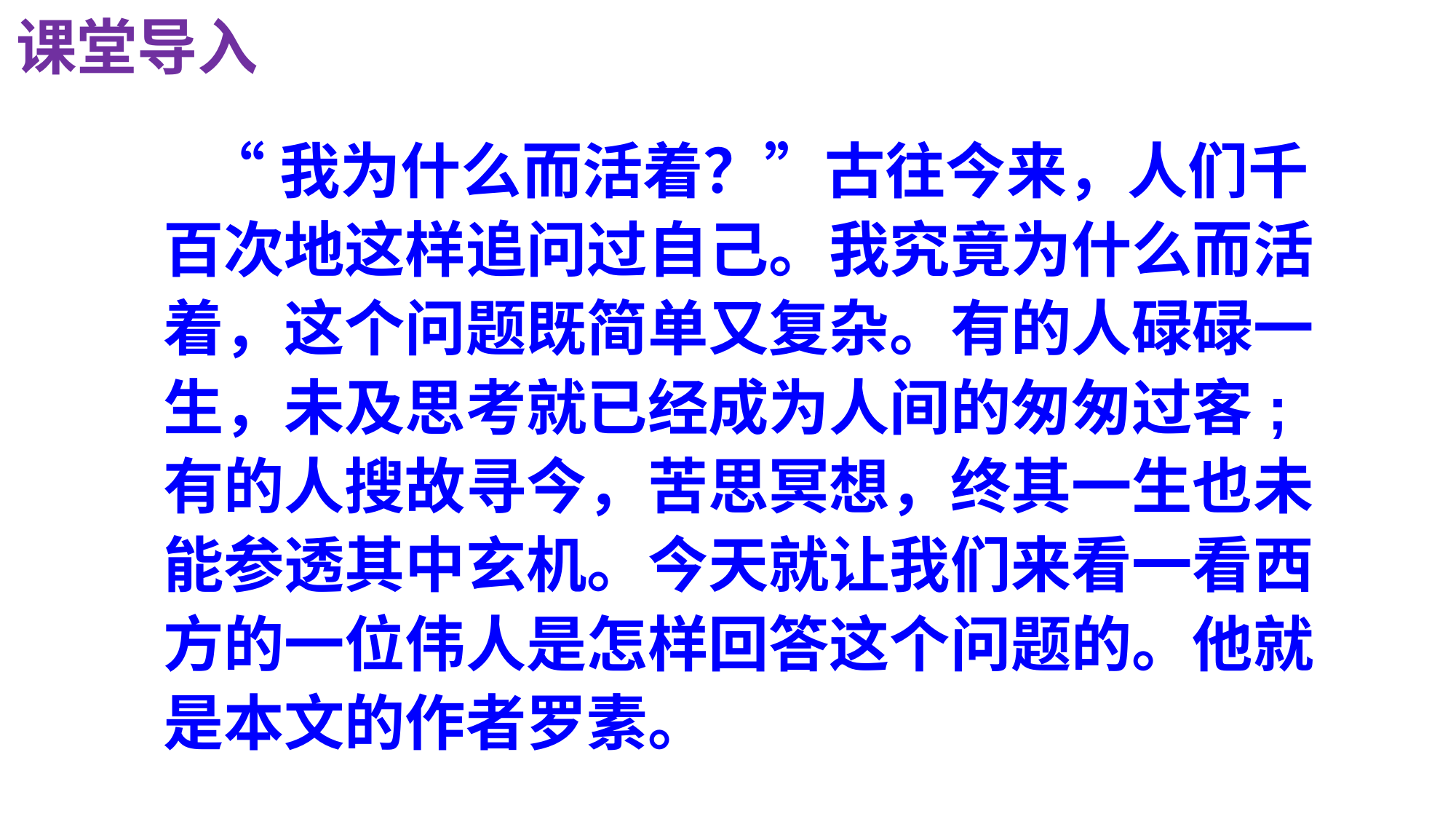

课堂导入
   “我为什么而活着？”古往今来，人们千百次地这样追问过自己。我究竟为什么而活着，这个问题既简单又复杂。有的人碌碌一生，未及思考就已经成为人间的匆匆过客;有的人搜故寻今，苦思冥想，终其一生也未能参透其中玄机。今天就让我们来看一看西方的一位伟人是怎样回答这个问题的。他就是本文的作者罗素。